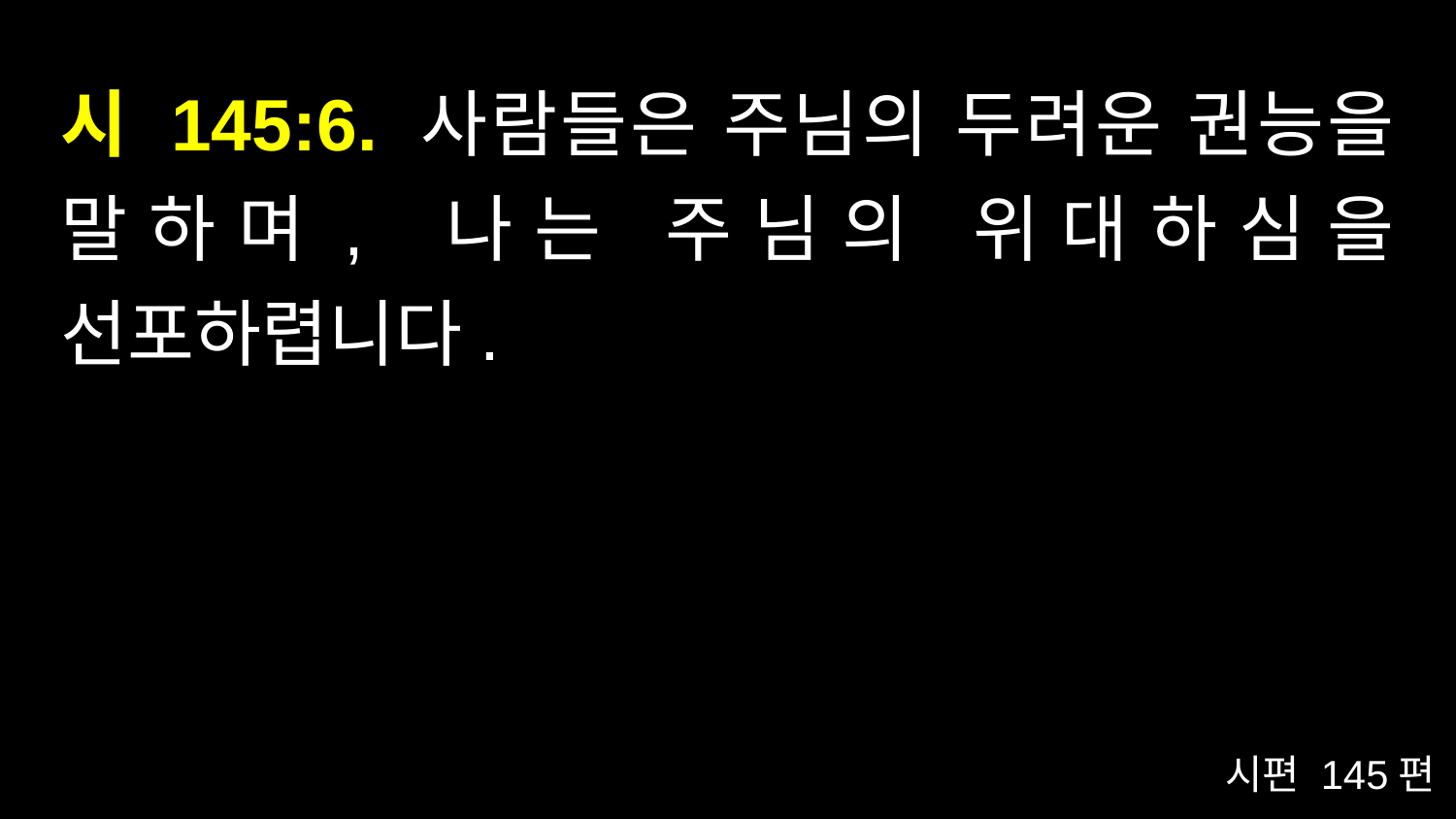

# 시 145:6. 사람들은 주님의 두려운 권능을 말하며, 나는 주님의 위대하심을 선포하렵니다.
시편 145편